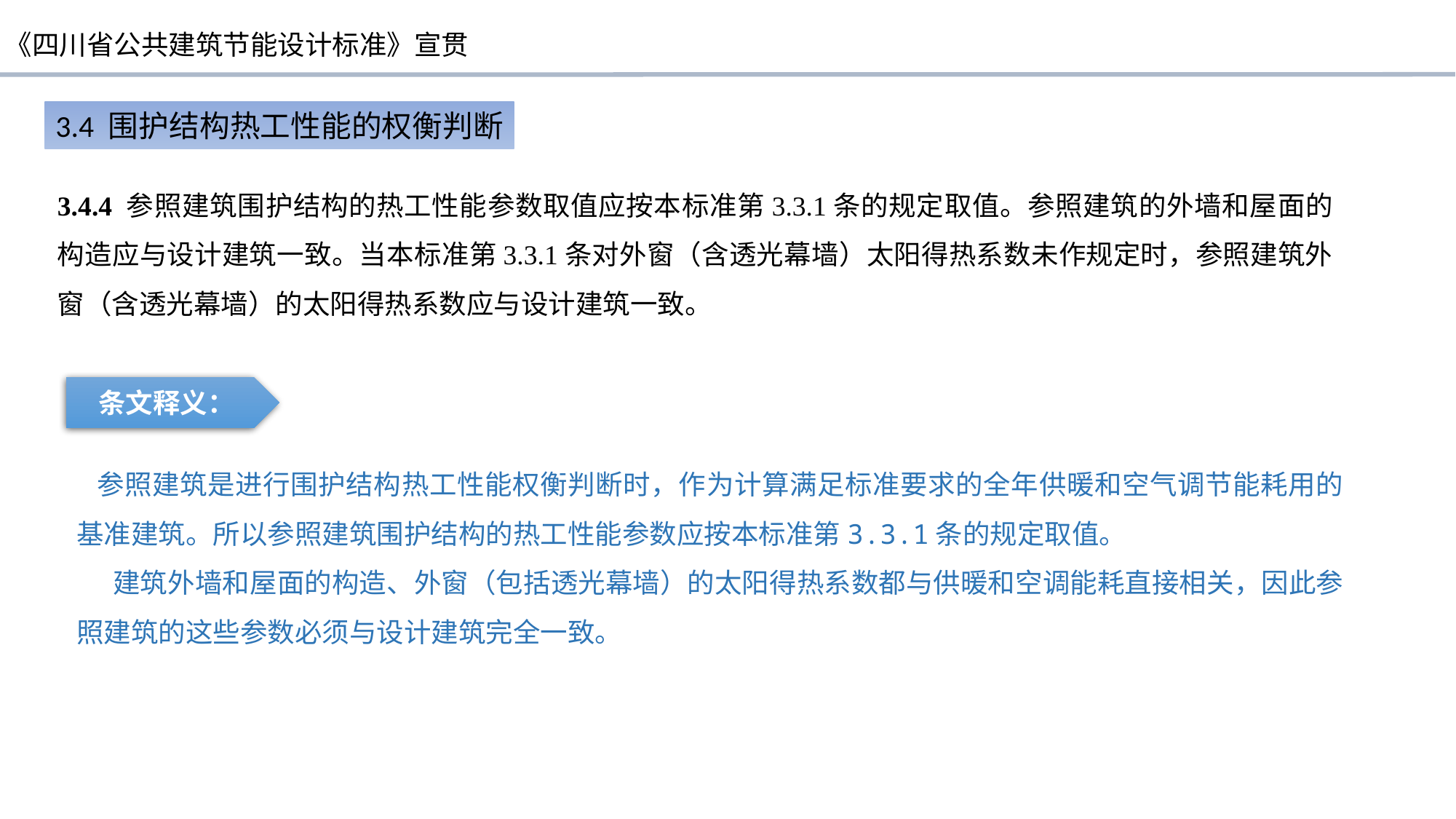

3.4 围护结构热工性能的权衡判断
3.4.4 参照建筑围护结构的热工性能参数取值应按本标准第3.3.1条的规定取值。参照建筑的外墙和屋面的构造应与设计建筑一致。当本标准第3.3.1条对外窗（含透光幕墙）太阳得热系数未作规定时，参照建筑外窗（含透光幕墙）的太阳得热系数应与设计建筑一致。
条文释义：
  参照建筑是进行围护结构热工性能权衡判断时，作为计算满足标准要求的全年供暖和空气调节能耗用的基准建筑。所以参照建筑围护结构的热工性能参数应按本标准第3.3.1条的规定取值。
建筑外墙和屋面的构造、外窗（包括透光幕墙）的太阳得热系数都与供暖和空调能耗直接相关，因此参照建筑的这些参数必须与设计建筑完全一致。